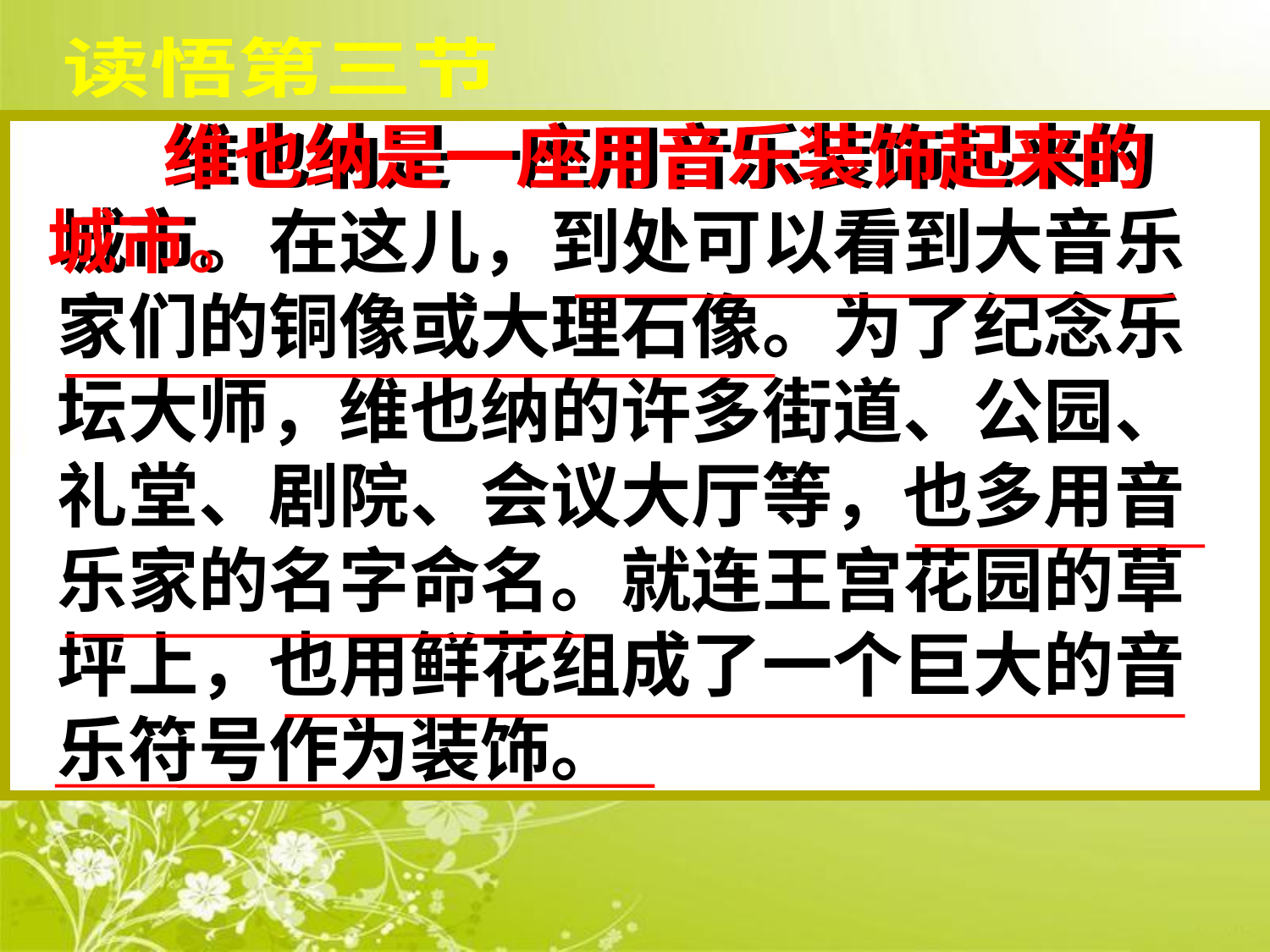

读悟第三节
       维也纳是一座用音乐装饰起来的
城市。
      维也纳是一座用音乐装饰起来的城市。在这儿，到处可以看到大音乐家们的铜像或大理石像。为了纪念乐坛大师，维也纳的许多街道、公园、礼堂、剧院、会议大厅等，也多用音乐家的名字命名。就连王宫花园的草坪上，也用鲜花组成了一个巨大的音乐符号作为装饰。